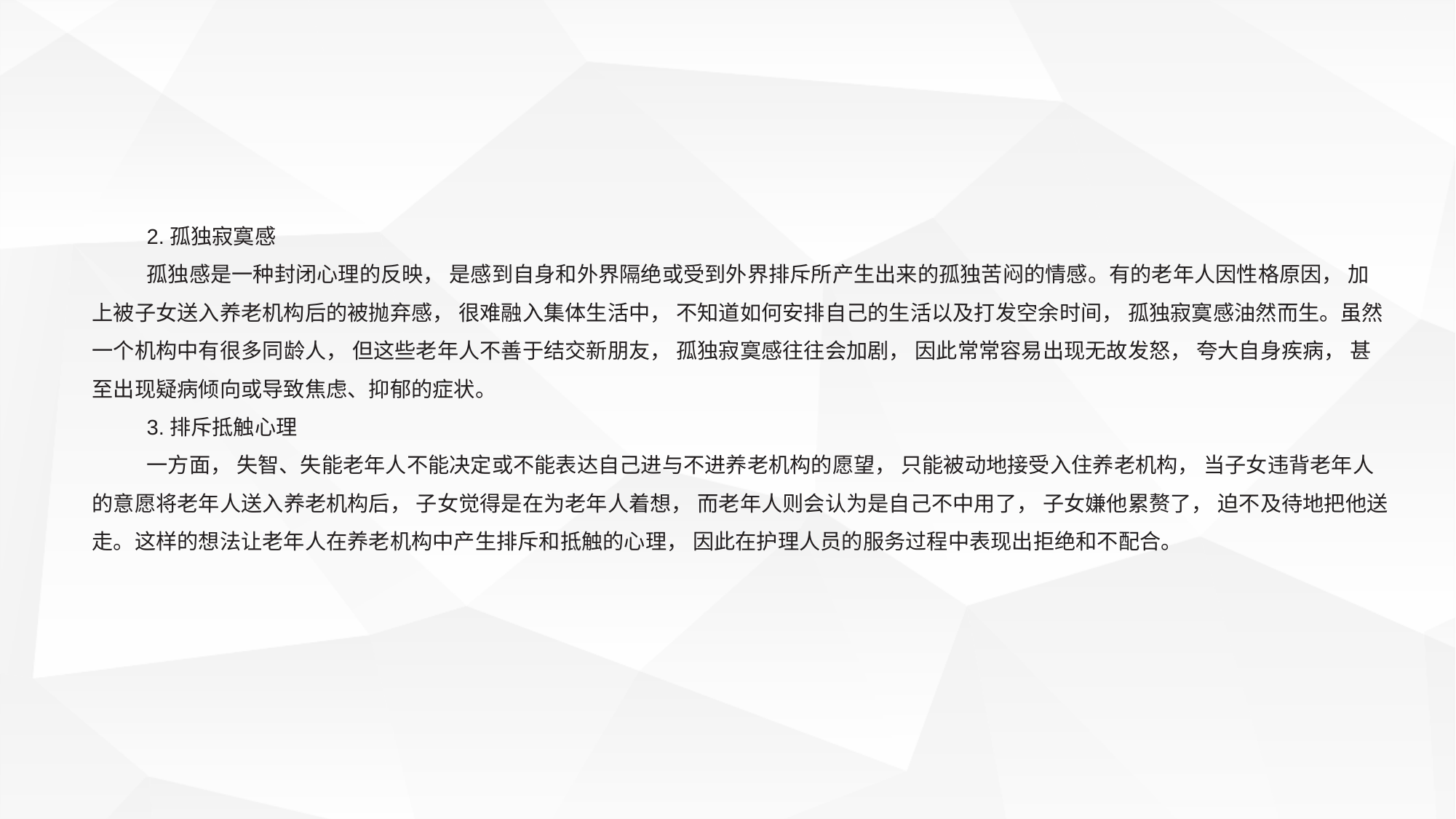

2.孤独寂寞感
孤独感是一种封闭心理的反映， 是感到自身和外界隔绝或受到外界排斥所产生出来的孤独苦闷的情感。有的老年人因性格原因， 加上被子女送入养老机构后的被抛弃感， 很难融入集体生活中， 不知道如何安排自己的生活以及打发空余时间， 孤独寂寞感油然而生。虽然一个机构中有很多同龄人， 但这些老年人不善于结交新朋友， 孤独寂寞感往往会加剧， 因此常常容易出现无故发怒， 夸大自身疾病， 甚至出现疑病倾向或导致焦虑、抑郁的症状。
3.排斥抵触心理
一方面， 失智、失能老年人不能决定或不能表达自己进与不进养老机构的愿望， 只能被动地接受入住养老机构， 当子女违背老年人的意愿将老年人送入养老机构后， 子女觉得是在为老年人着想， 而老年人则会认为是自己不中用了， 子女嫌他累赘了， 迫不及待地把他送走。这样的想法让老年人在养老机构中产生排斥和抵触的心理， 因此在护理人员的服务过程中表现出拒绝和不配合。